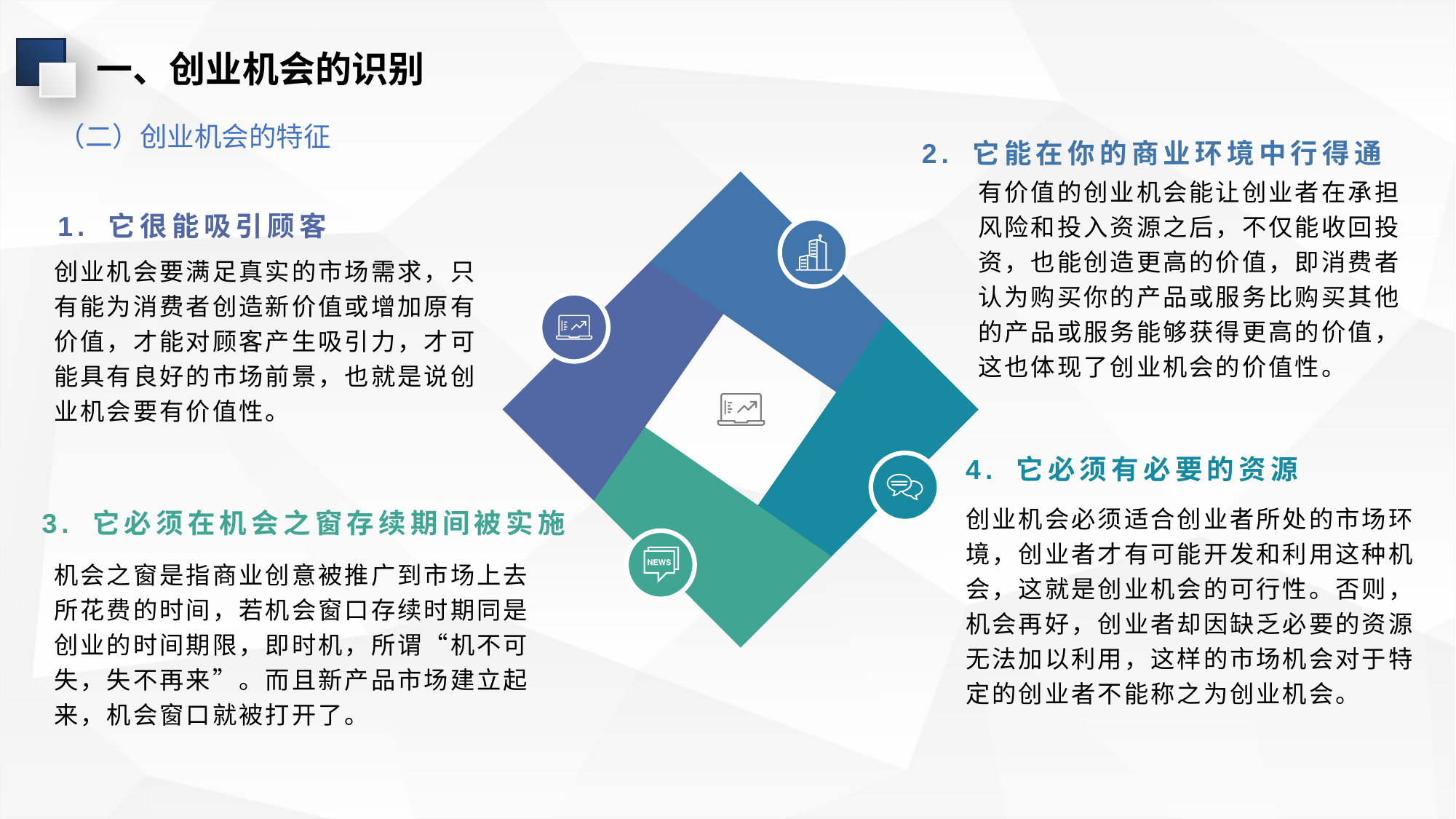

一、创业机会的识别
（二）创业机会的特征
2. 它能在你的商业环境中行得通
有价值的创业机会能让创业者在承担风险和投入资源之后，不仅能收回投资，也能创造更高的价值，即消费者认为购买你的产品或服务比购买其他的产品或服务能够获得更高的价值，这也体现了创业机会的价值性。
1. 它很能吸引顾客

创业机会要满足真实的市场需求，只有能为消费者创造新价值或增加原有价值，才能对顾客产生吸引力，才可能具有良好的市场前景，也就是说创业机会要有价值性。

4. 它必须有必要的资源

3. 它必须在机会之窗存续期间被实施
创业机会必须适合创业者所处的市场环境，创业者才有可能开发和利用这种机会，这就是创业机会的可行性。否则，机会再好，创业者却因缺乏必要的资源无法加以利用，这样的市场机会对于特定的创业者不能称之为创业机会。

机会之窗是指商业创意被推广到市场上去所花费的时间，若机会窗口存续时期同是创业的时间期限，即时机，所谓“机不可失，失不再来”。而且新产品市场建立起来，机会窗口就被打开了。